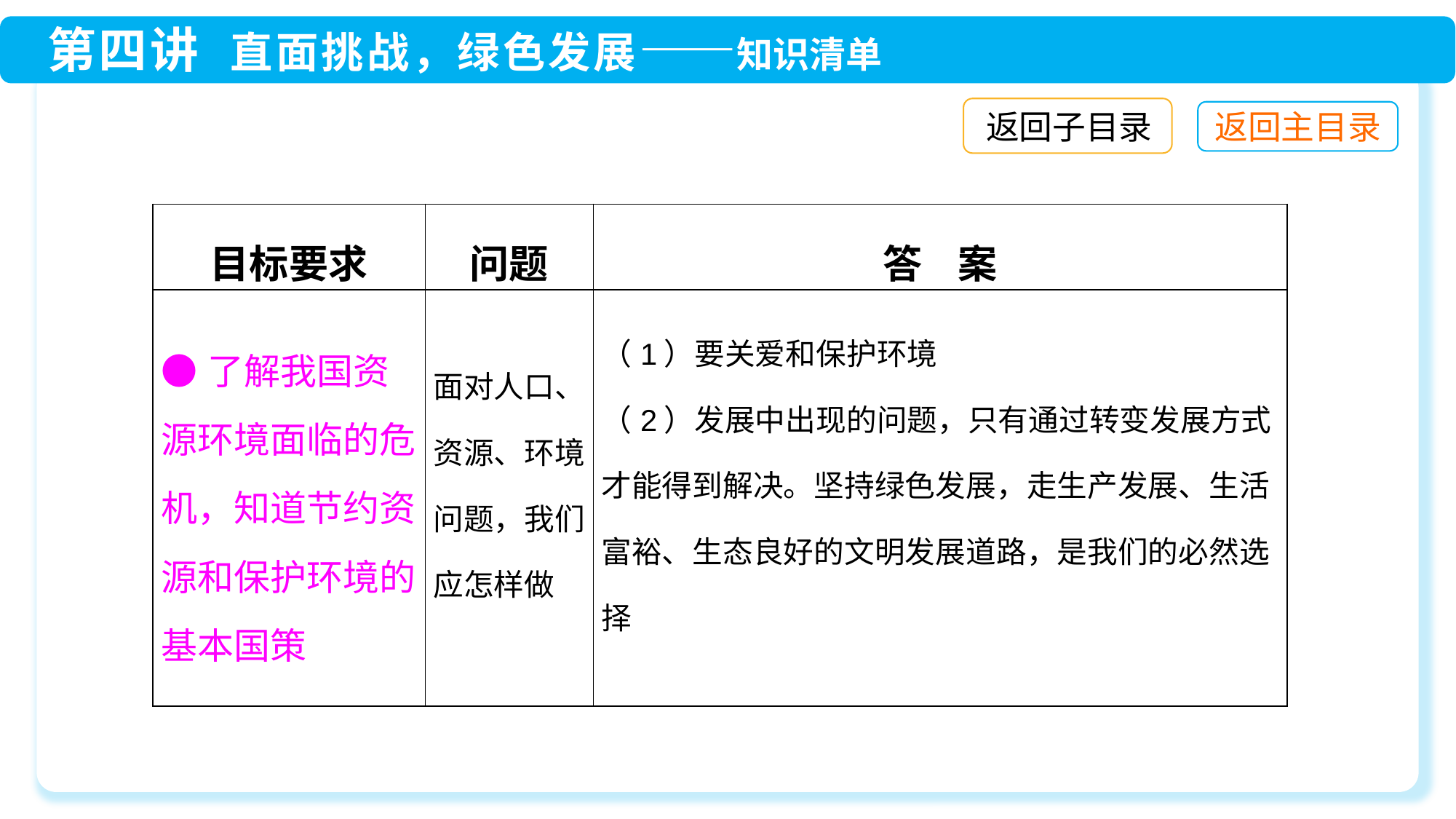

返回子目录
| 目标要求 | 问题 | 答 案 |
| --- | --- | --- |
| ●了解我国资源环境面临的危机，知道节约资源和保护环境的基本国策 | 面对人口、资源、环境问题，我们应怎样做 | （1）要关爱和保护环境 （2）发展中出现的问题，只有通过转变发展方式才能得到解决。坚持绿色发展，走生产发展、生活富裕、生态良好的文明发展道路，是我们的必然选择 |